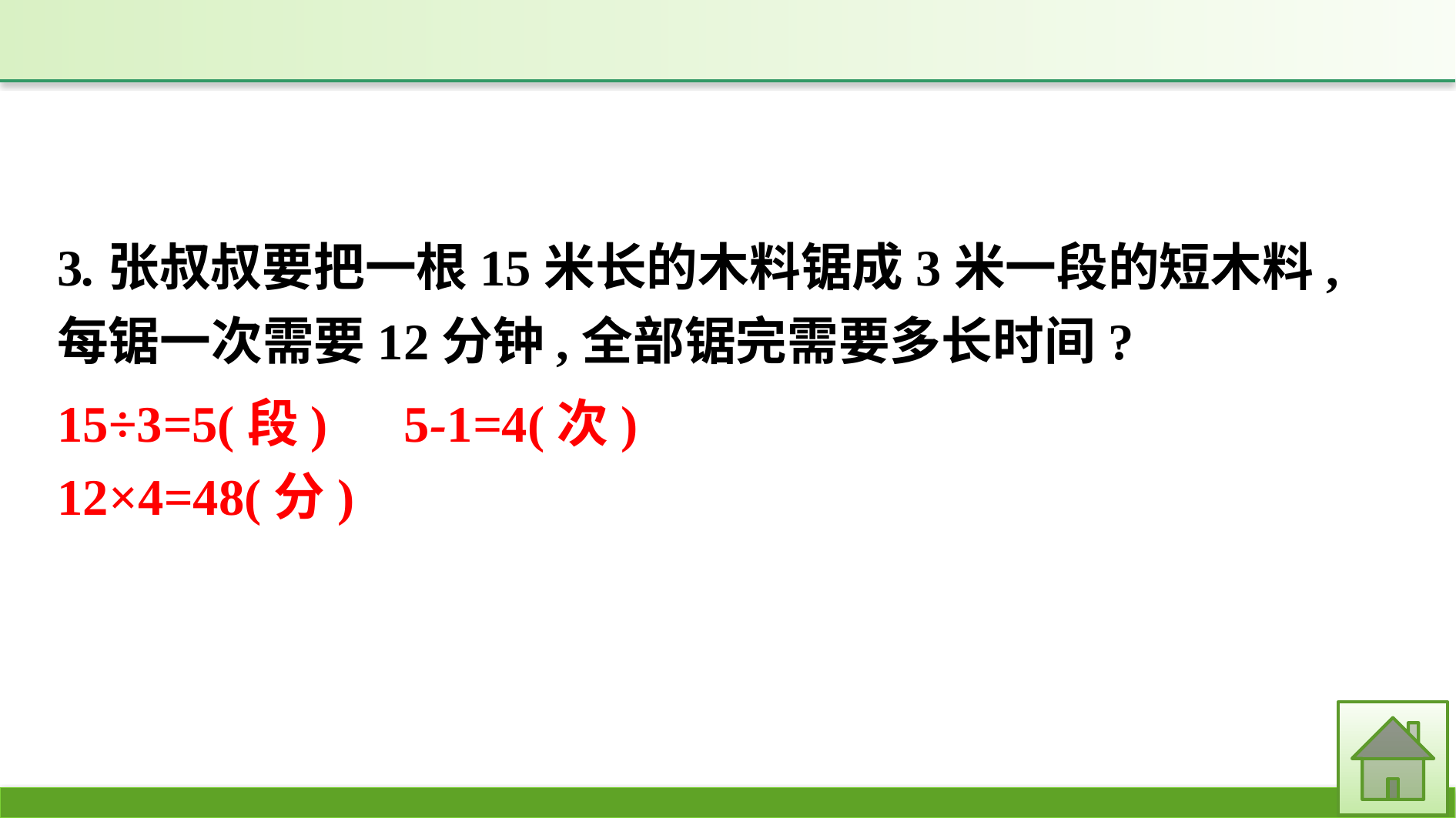

3.张叔叔要把一根15米长的木料锯成3米一段的短木料,每锯一次需要12分钟,全部锯完需要多长时间?
15÷3=5(段)　5-1=4(次)
12×4=48(分)